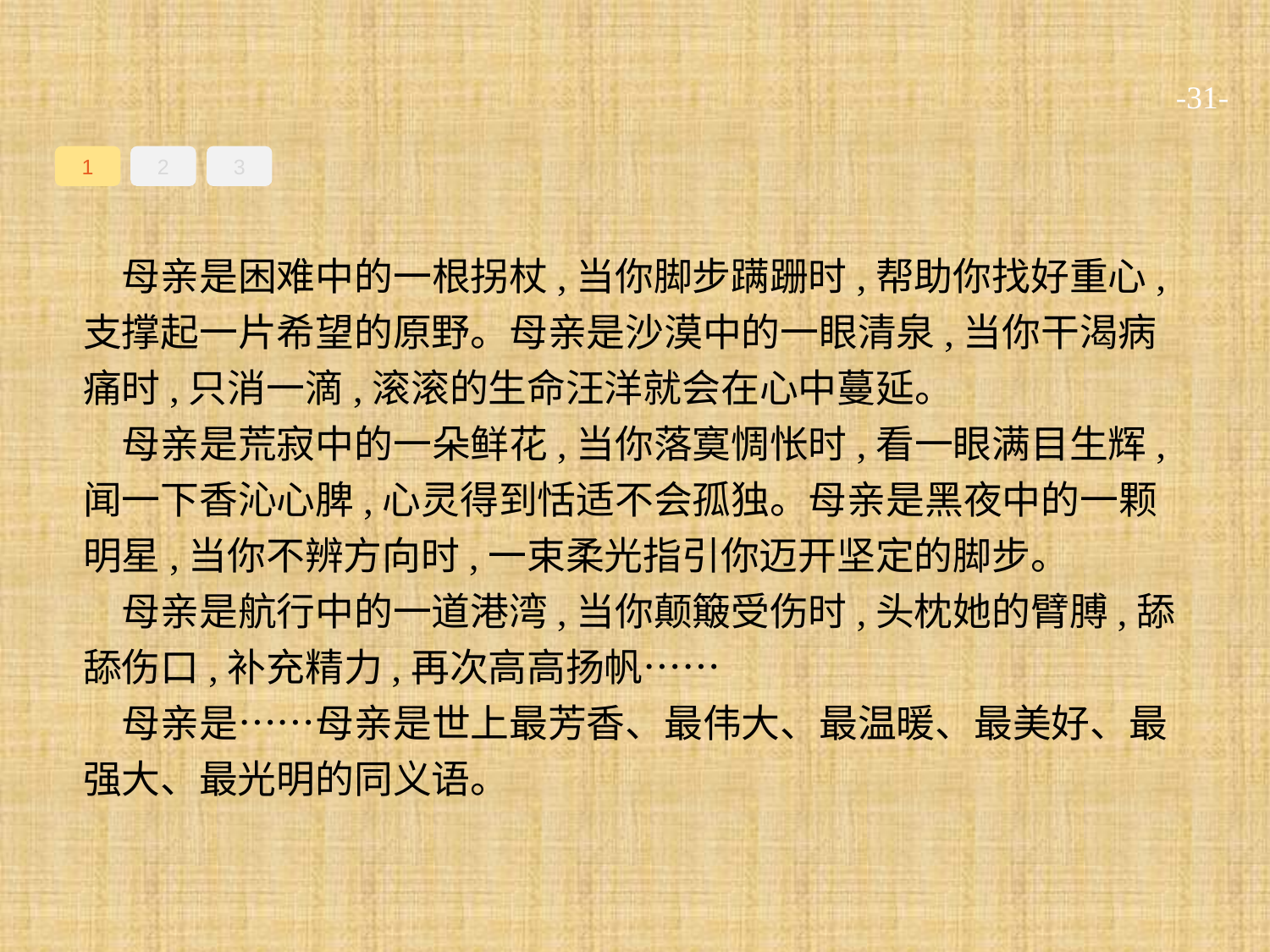

-31-
1
2
3
母亲是困难中的一根拐杖,当你脚步蹒跚时,帮助你找好重心,支撑起一片希望的原野。母亲是沙漠中的一眼清泉,当你干渴病痛时,只消一滴,滚滚的生命汪洋就会在心中蔓延。
母亲是荒寂中的一朵鲜花,当你落寞惆怅时,看一眼满目生辉,闻一下香沁心脾,心灵得到恬适不会孤独。母亲是黑夜中的一颗明星,当你不辨方向时,一束柔光指引你迈开坚定的脚步。
母亲是航行中的一道港湾,当你颠簸受伤时,头枕她的臂膊,舔舔伤口,补充精力,再次高高扬帆……
母亲是……母亲是世上最芳香、最伟大、最温暖、最美好、最强大、最光明的同义语。